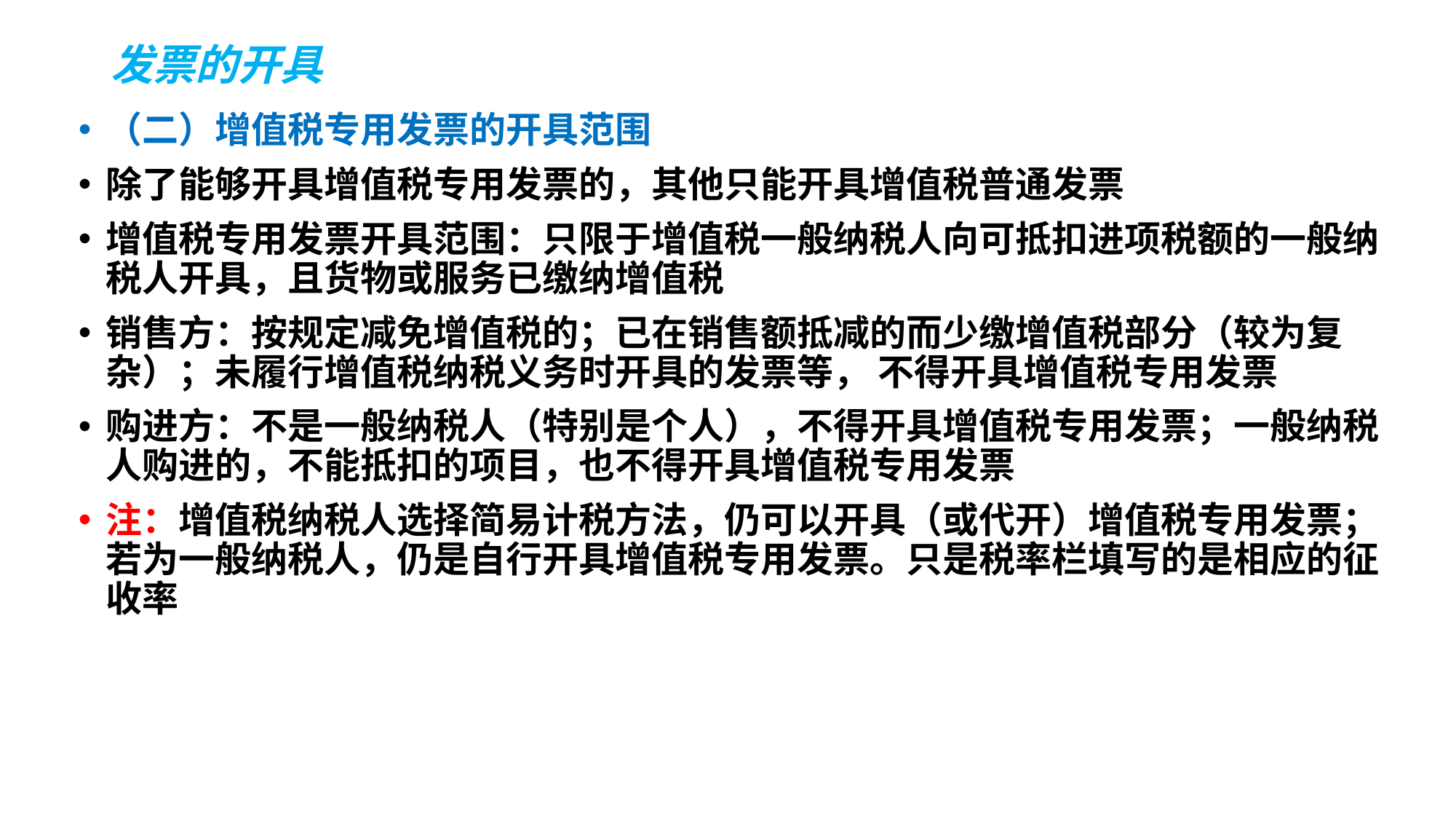

# 发票的开具
（二）增值税专用发票的开具范围
除了能够开具增值税专用发票的，其他只能开具增值税普通发票
增值税专用发票开具范围：只限于增值税一般纳税人向可抵扣进项税额的一般纳税人开具，且货物或服务已缴纳增值税
销售方：按规定减免增值税的；已在销售额抵减的而少缴增值税部分（较为复杂）；未履行增值税纳税义务时开具的发票等， 不得开具增值税专用发票
购进方：不是一般纳税人（特别是个人），不得开具增值税专用发票；一般纳税人购进的，不能抵扣的项目，也不得开具增值税专用发票
注：增值税纳税人选择简易计税方法，仍可以开具（或代开）增值税专用发票；若为一般纳税人，仍是自行开具增值税专用发票。只是税率栏填写的是相应的征收率